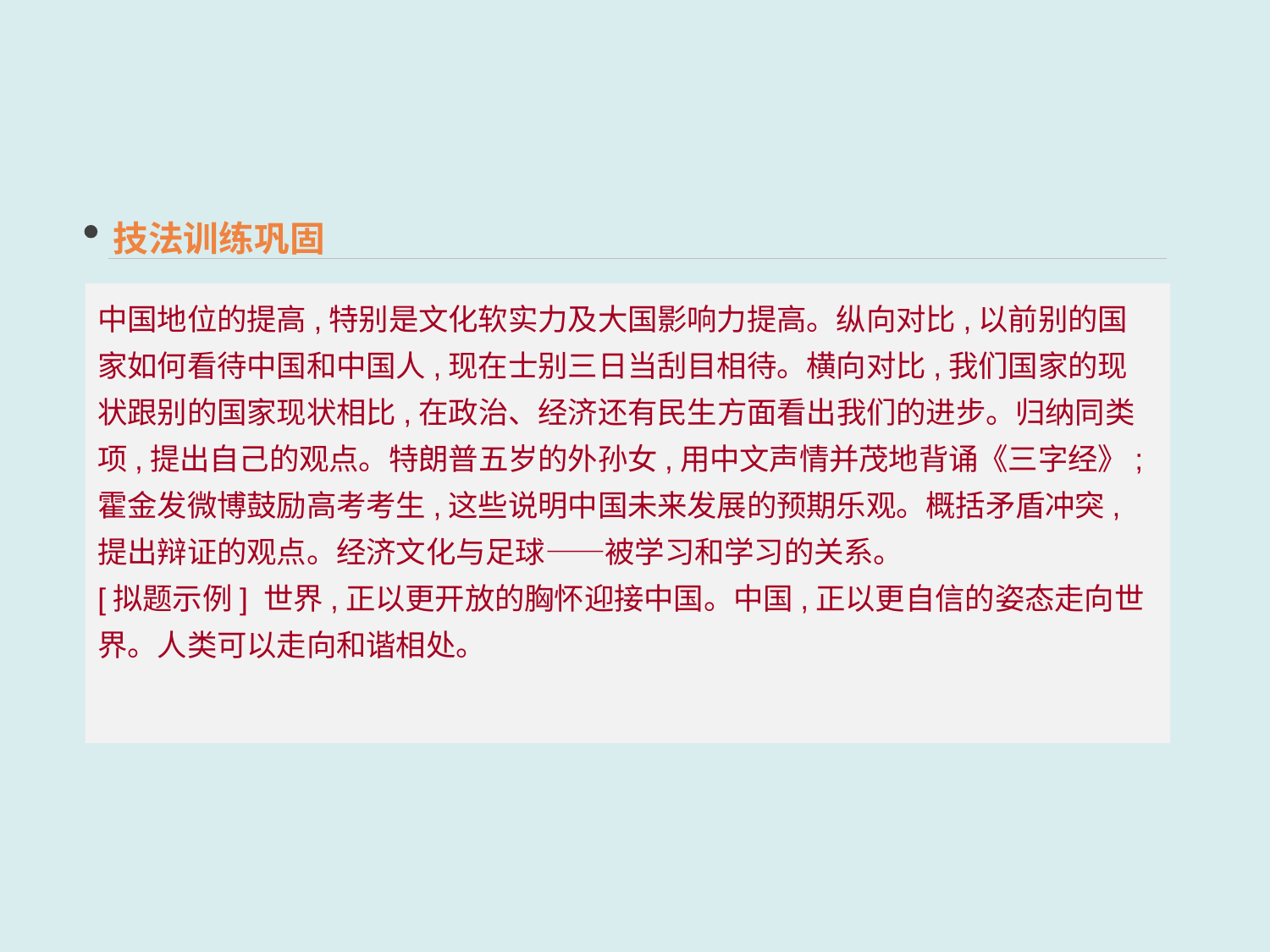

技法训练巩固

中国地位的提高,特别是文化软实力及大国影响力提高。纵向对比,以前别的国家如何看待中国和中国人,现在士别三日当刮目相待。横向对比,我们国家的现状跟别的国家现状相比,在政治、经济还有民生方面看出我们的进步。归纳同类项,提出自己的观点。特朗普五岁的外孙女,用中文声情并茂地背诵《三字经》;霍金发微博鼓励高考考生,这些说明中国未来发展的预期乐观。概括矛盾冲突,提出辩证的观点。经济文化与足球——被学习和学习的关系。
[拟题示例] 世界,正以更开放的胸怀迎接中国。中国,正以更自信的姿态走向世界。人类可以走向和谐相处。